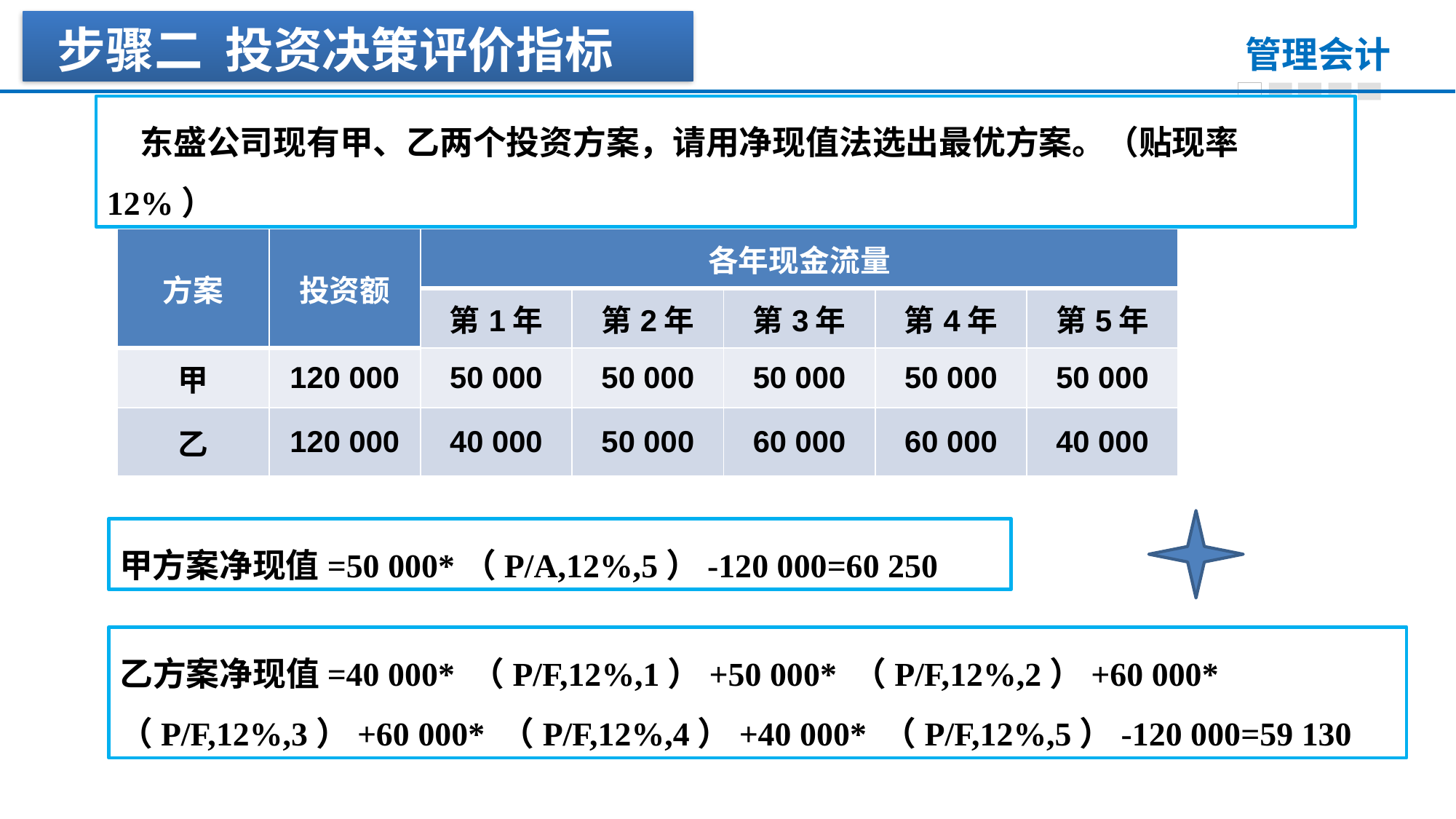

步骤二  投资决策评价指标
　东盛公司现有甲、乙两个投资方案，请用净现值法选出最优方案。（贴现率12%）
| 方案 | 投资额 | 各年现金流量 |  |  |  |  |
| --- | --- | --- | --- | --- | --- | --- |
|  |  | 第1年 | 第2年 | 第3年 | 第4年 | 第5年 |
| 甲 | 120 000 | 50 000 | 50 000 | 50 000 | 50 000 | 50 000 |
| 乙 | 120 000 | 40 000 | 50 000 | 60 000 | 60 000 | 40 000 |

甲方案净现值=50 000*（P/A,12%,5）-120 000=60 250
乙方案净现值=40 000* （P/F,12%,1）+50 000* （P/F,12%,2）+60 000* （P/F,12%,3）+60 000* （P/F,12%,4）+40 000* （P/F,12%,5）-120 000=59 130